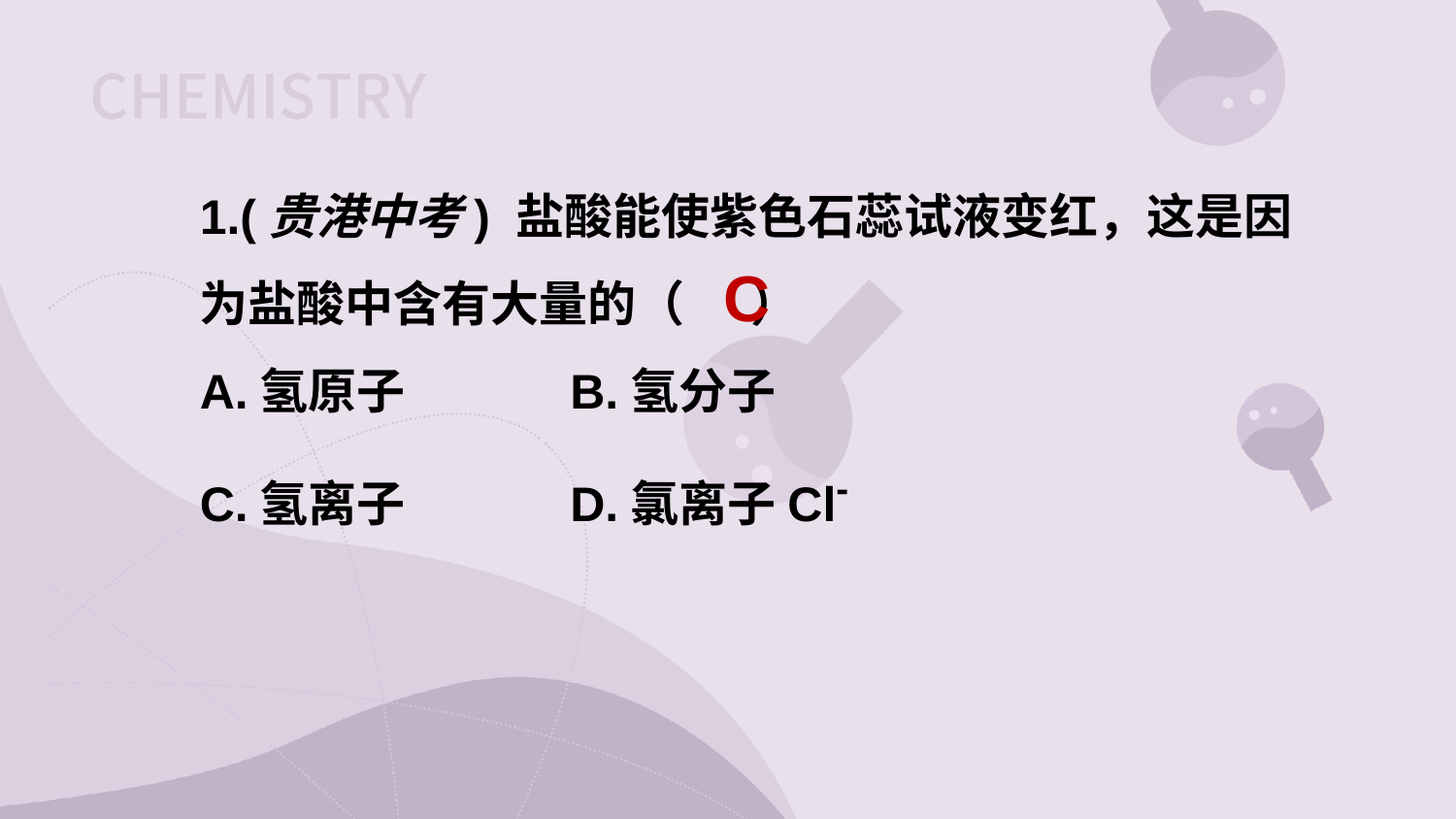

1.(贵港中考) 盐酸能使紫色石蕊试液变红，这是因为盐酸中含有大量的（      ）
A.氢原子              B.氢分子
C.氢离子              D.氯离子Cl-
C